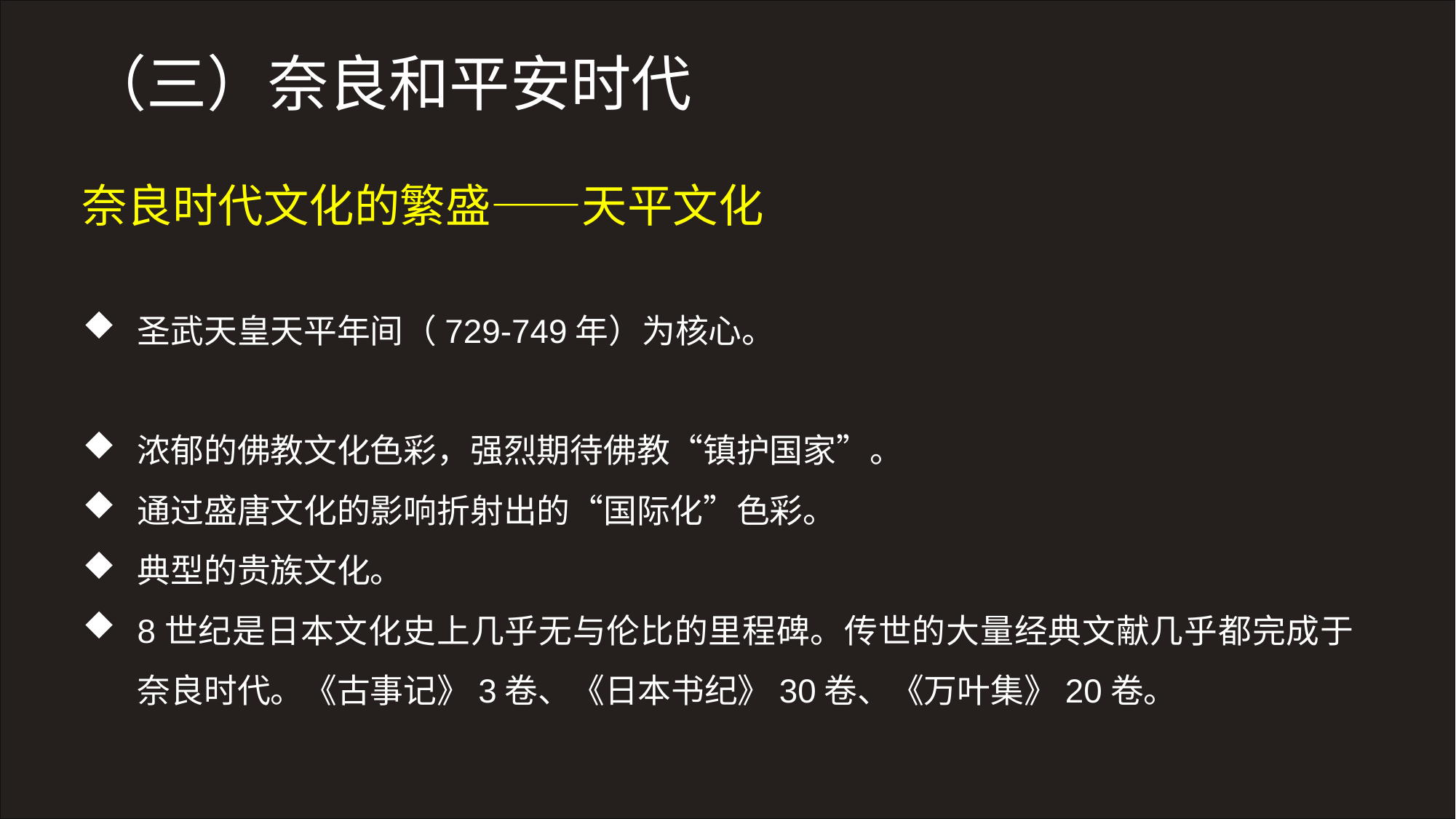

（三）奈良和平安时代
奈良时代文化的繁盛——天平文化
圣武天皇天平年间（729-749年）为核心。

浓郁的佛教文化色彩，强烈期待佛教“镇护国家”。
通过盛唐文化的影响折射出的“国际化”色彩。
典型的贵族文化。
8世纪是日本文化史上几乎无与伦比的里程碑。传世的大量经典文献几乎都完成于奈良时代。《古事记》3卷、《日本书纪》30卷、《万叶集》20卷。